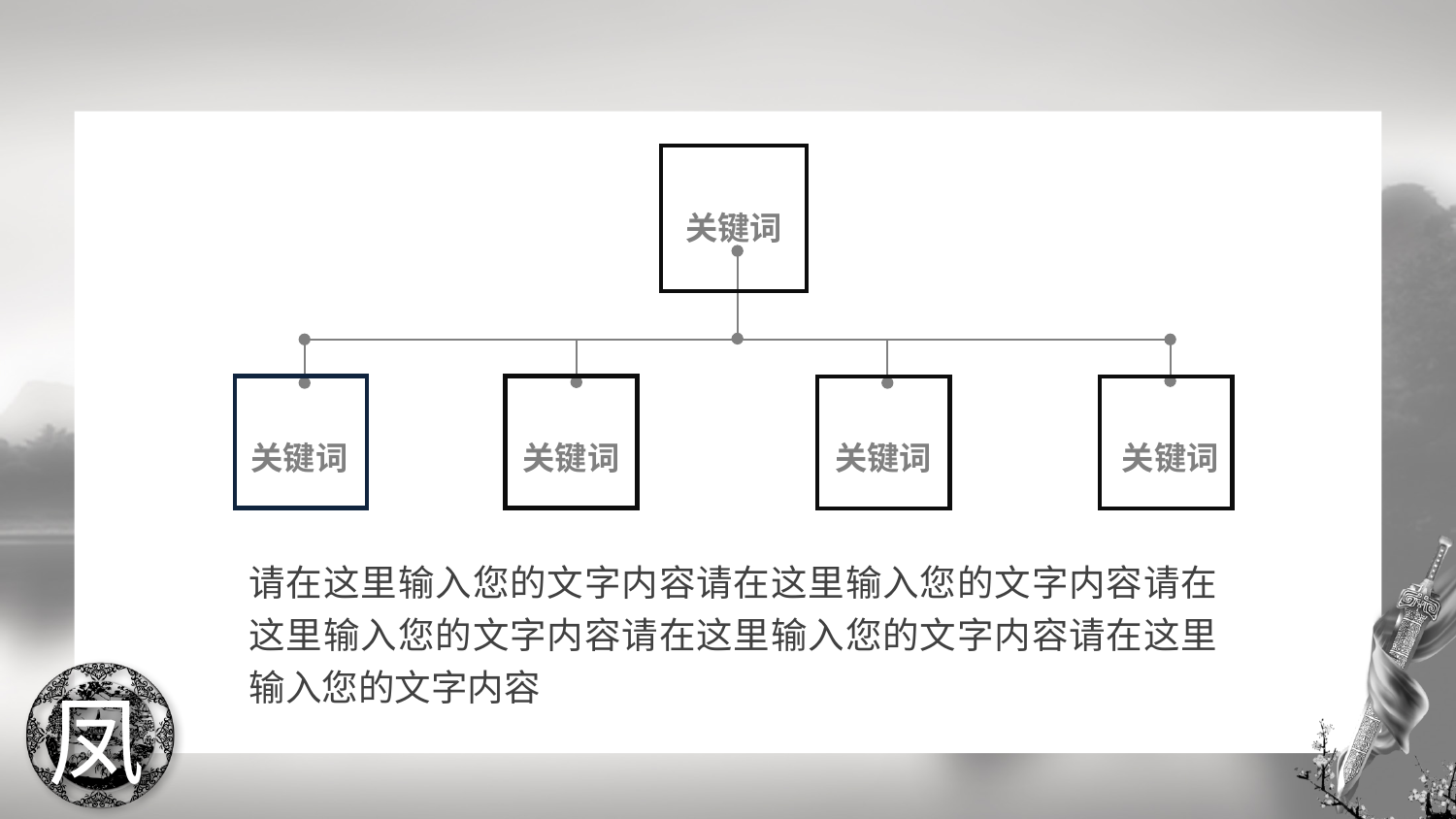

关键词

关键词
关键词
关键词
关键词
请在这里输入您的文字内容请在这里输入您的文字内容请在这里输入您的文字内容请在这里输入您的文字内容请在这里输入您的文字内容